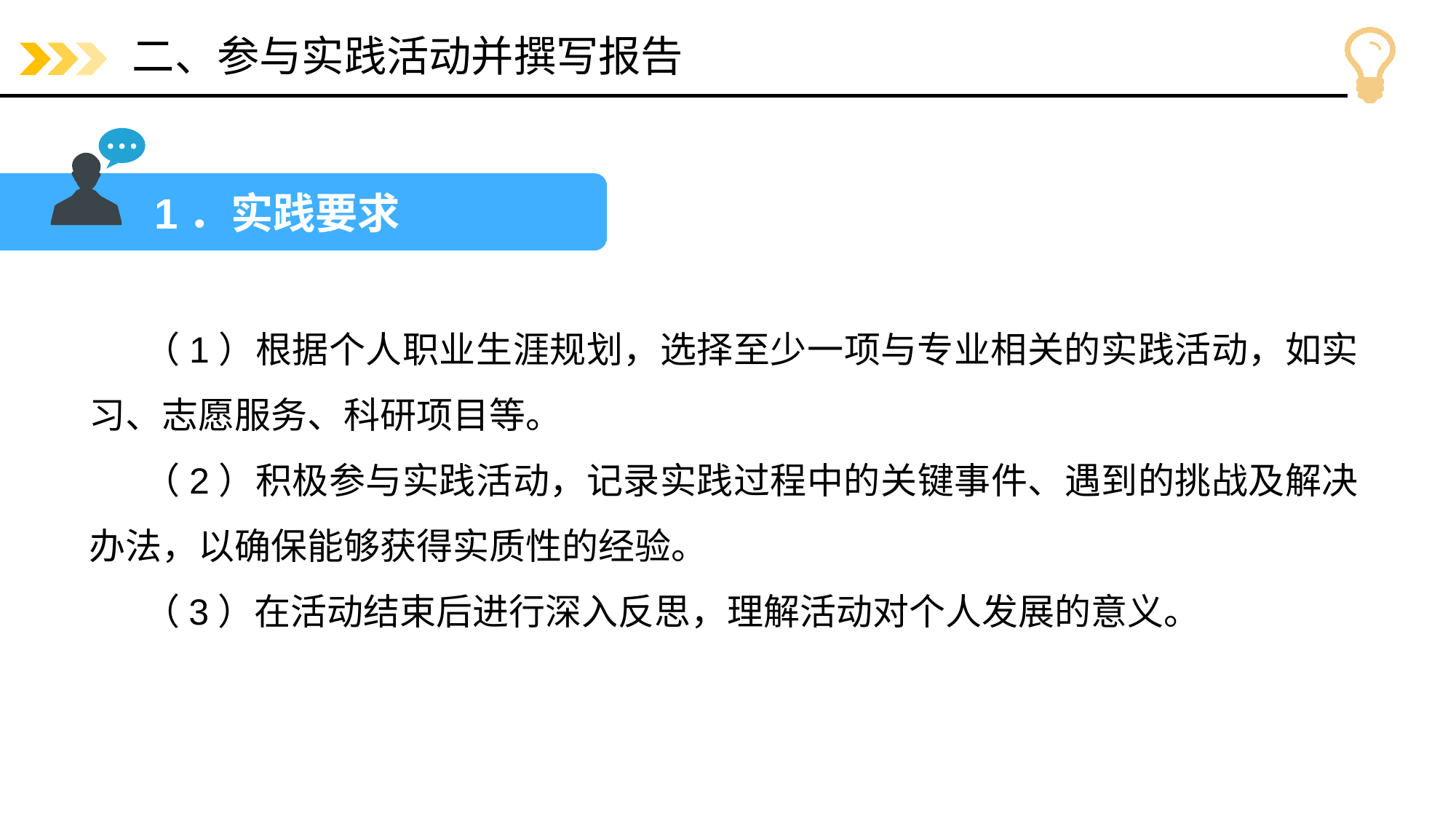

30
# 二、参与实践活动并撰写报告

1．实践要求
（1）根据个人职业生涯规划，选择至少一项与专业相关的实践活动，如实习、志愿服务、科研项目等。
（2）积极参与实践活动，记录实践过程中的关键事件、遇到的挑战及解决办法，以确保能够获得实质性的经验。
（3）在活动结束后进行深入反思，理解活动对个人发展的意义。